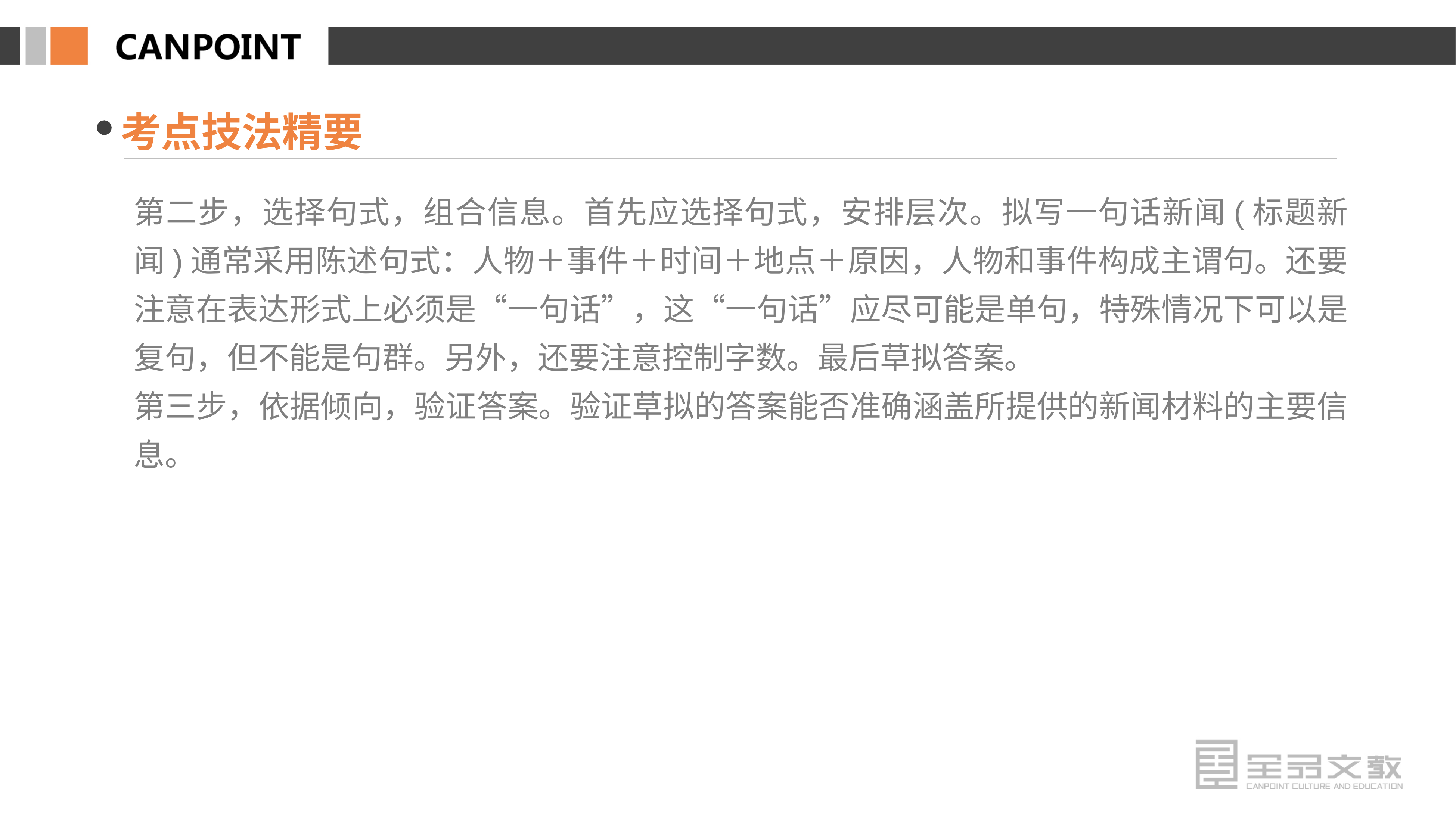

考点技法精要

第二步，选择句式，组合信息。首先应选择句式，安排层次。拟写一句话新闻(标题新闻)通常采用陈述句式：人物＋事件＋时间＋地点＋原因，人物和事件构成主谓句。还要注意在表达形式上必须是“一句话”，这“一句话”应尽可能是单句，特殊情况下可以是复句，但不能是句群。另外，还要注意控制字数。最后草拟答案。
第三步，依据倾向，验证答案。验证草拟的答案能否准确涵盖所提供的新闻材料的主要信息。